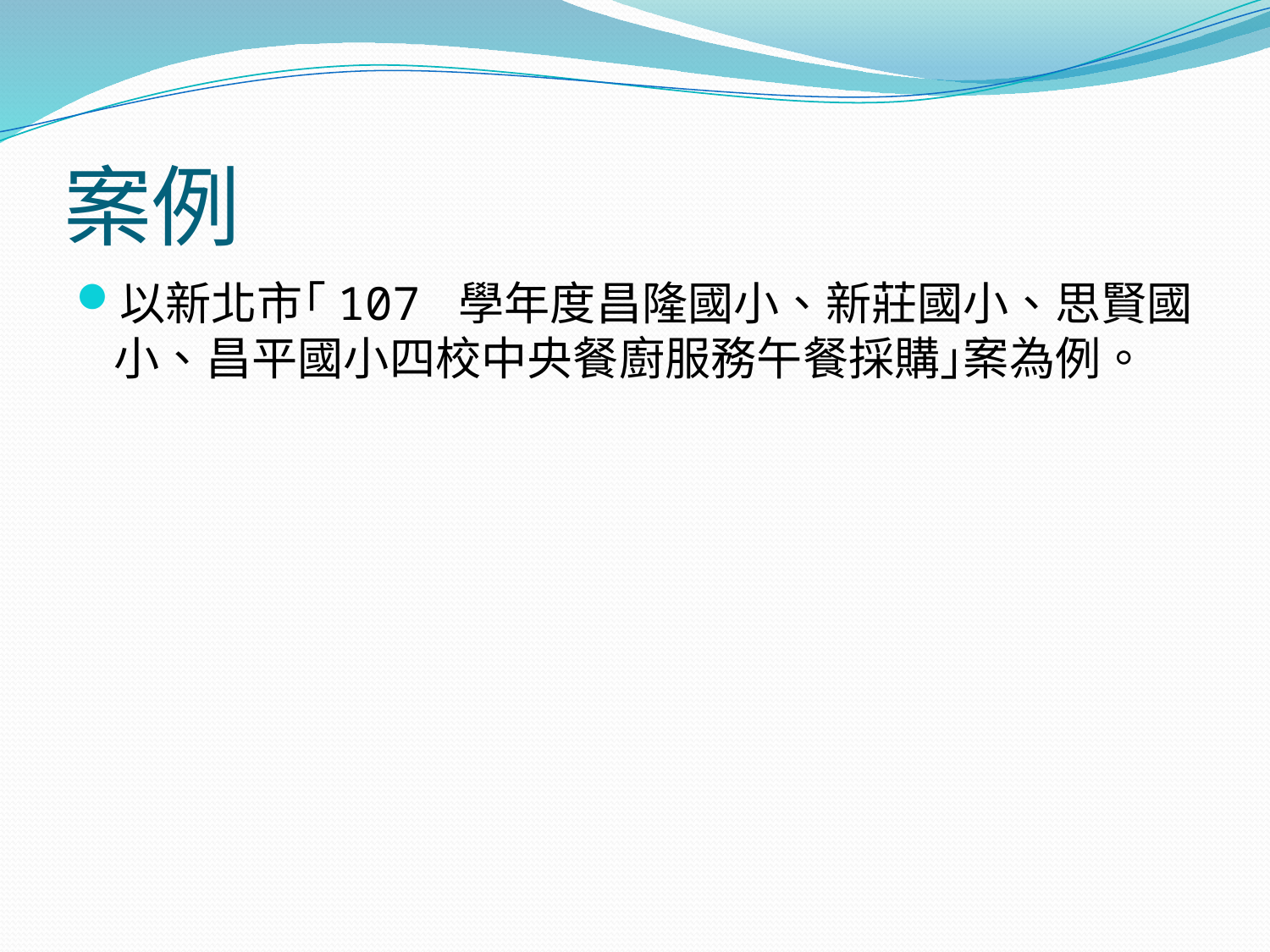

# 案例
以新北市｢107 學年度昌隆國小、新莊國小、思賢國小、昌平國小四校中央餐廚服務午餐採購｣案為例。